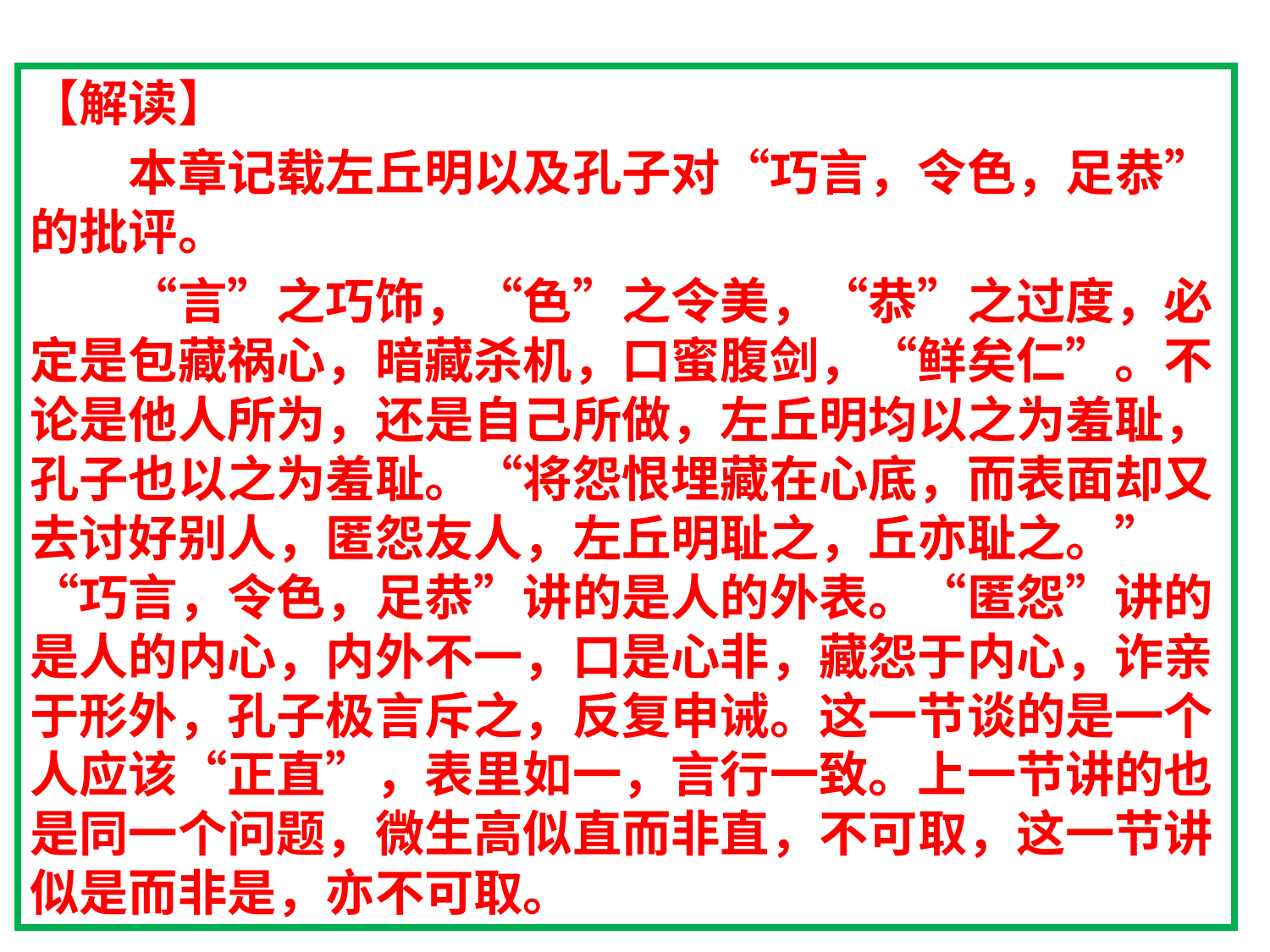

【解读】
　　本章记载左丘明以及孔子对“巧言，令色，足恭”的批评。
　　“言”之巧饰，“色”之令美，“恭”之过度，必定是包藏祸心，暗藏杀机，口蜜腹剑，“鲜矣仁”。不论是他人所为，还是自己所做，左丘明均以之为羞耻，孔子也以之为羞耻。“将怨恨埋藏在心底，而表面却又去讨好别人，匿怨友人，左丘明耻之，丘亦耻之。”“巧言，令色，足恭”讲的是人的外表。“匿怨”讲的是人的内心，内外不一，口是心非，藏怨于内心，诈亲于形外，孔子极言斥之，反复申诫。这一节谈的是一个人应该“正直”，表里如一，言行一致。上一节讲的也是同一个问题，微生高似直而非直，不可取，这一节讲似是而非是，亦不可取。